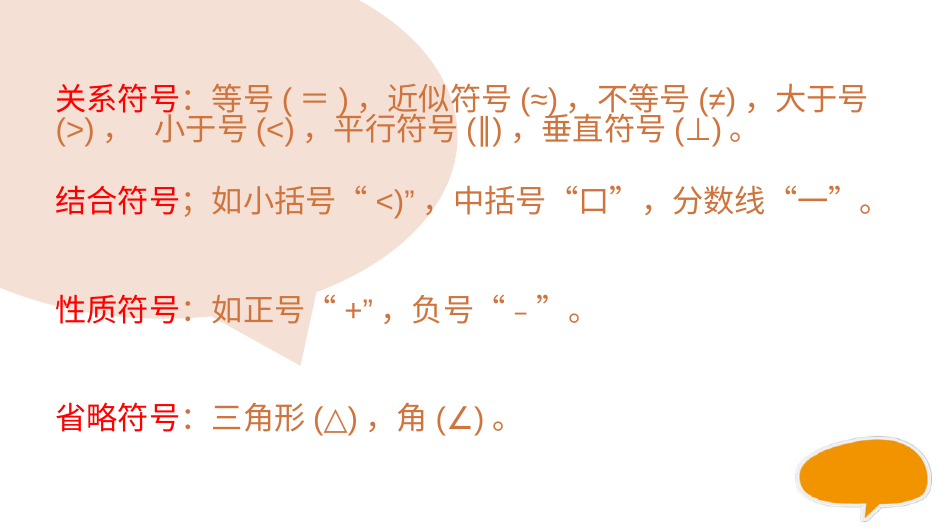

#

关系符号：等号(＝)，近似符号(≈)，不等号(≠)，大于号(>)，   小于号(<)，平行符号(∥)，垂直符号(⊥)。

结合符号；如小括号“<)”，中括号“口”，分数线“一”。

性质符号：如正号“+”，负号“﹣”。

省略符号：三角形(△)，角(∠)。